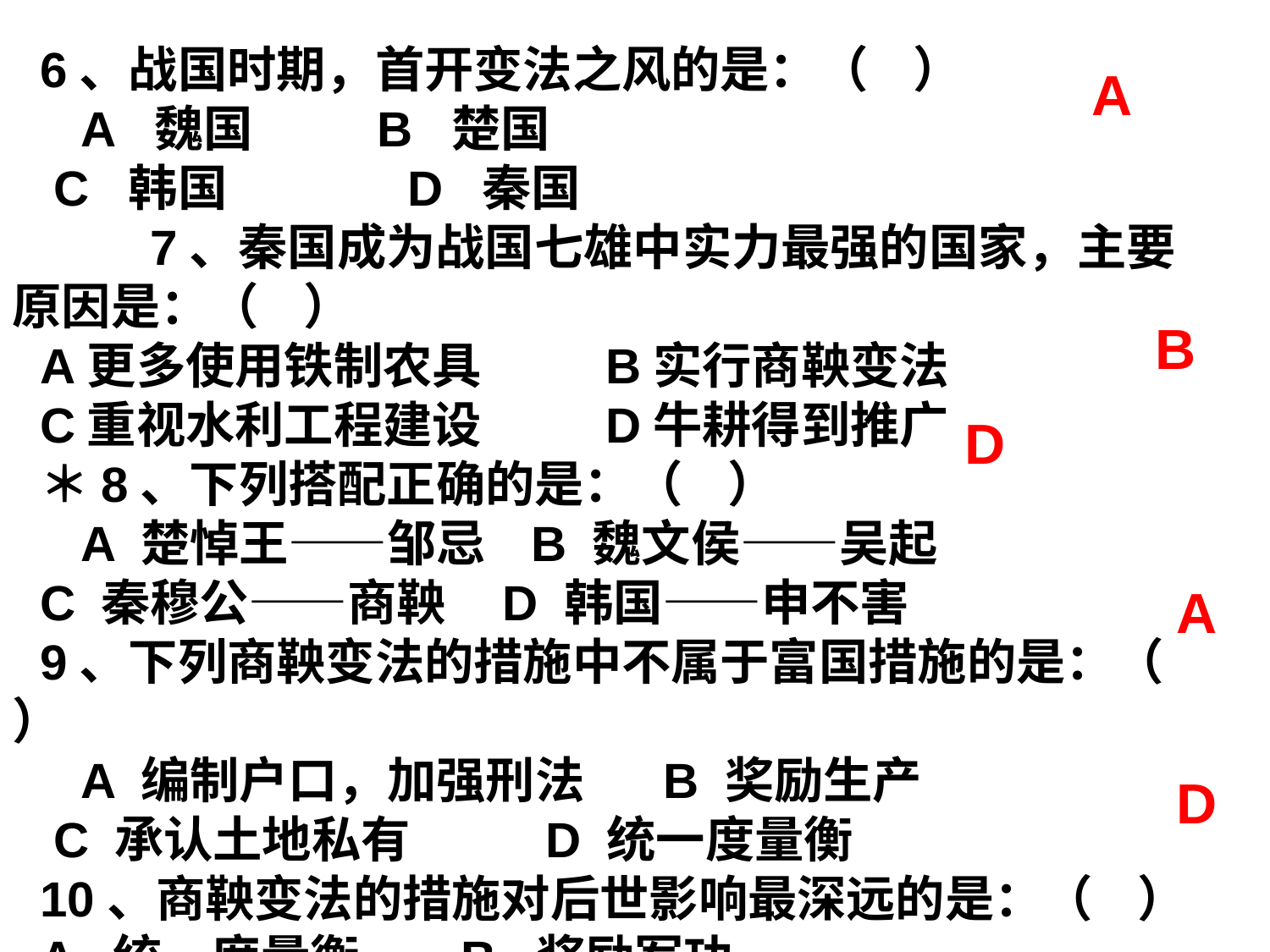

6、战国时期，首开变法之风的是：（    ）
   A  魏国          B  楚国
 C  韩国               D  秦国
        7、秦国成为战国七雄中实力最强的国家，主要原因是：（    ）
A更多使用铁制农具          B实行商鞅变法
C重视水利工程建设          D牛耕得到推广
＊8、下列搭配正确的是：（    ）
   A 楚悼王——邹忌   B 魏文侯——吴起
C 秦穆公——商鞅    D 韩国——申不害
9、下列商鞅变法的措施中不属于富国措施的是：（    ）
   A 编制户口，加强刑法      B 奖励生产
 C 承认土地私有           D 统一度量衡
10、商鞅变法的措施对后世影响最深远的是：（    ）
A  统一度量衡        B  奖励军功
C  奖励生产         D  推行县制
A
B
D
A
D